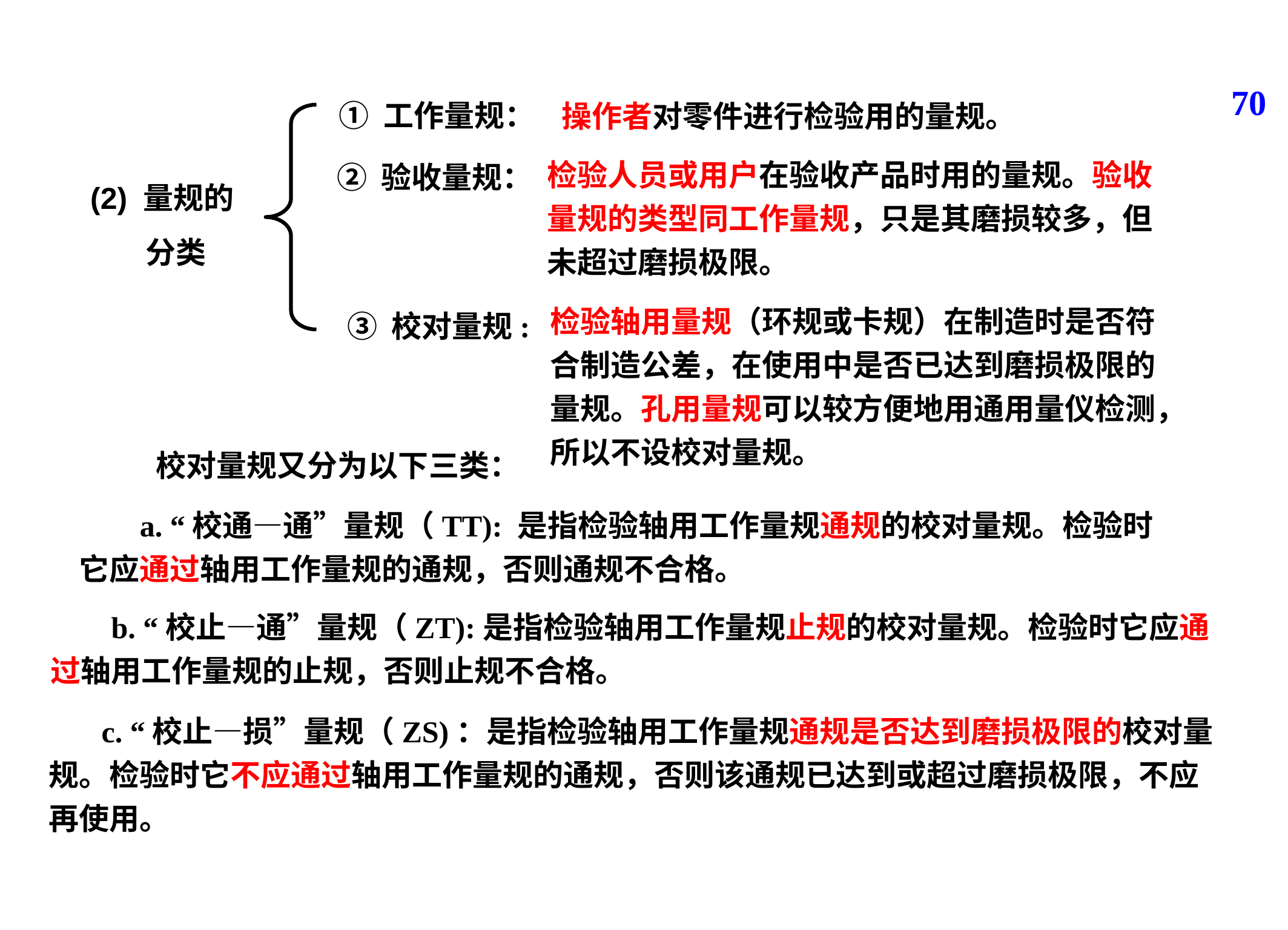

70
① 工作量规：
  操作者对零件进行检验用的量规。

(2) 量规的
       分类
检验人员或用户在验收产品时用的量规。验收量规的类型同工作量规，只是其磨损较多，但未超过磨损极限。
② 验收量规：
检验轴用量规（环规或卡规）在制造时是否符合制造公差，在使用中是否已达到磨损极限的量规。孔用量规可以较方便地用通用量仪检测，所以不设校对量规。
③ 校对量规:
校对量规又分为以下三类：
        a. “校通—通”量规（TT): 是指检验轴用工作量规通规的校对量规。检验时它应通过轴用工作量规的通规，否则通规不合格。
        b. “校止—通”量规（ZT):是指检验轴用工作量规止规的校对量规。检验时它应通过轴用工作量规的止规，否则止规不合格。
       c. “校止—损”量规（ZS)：是指检验轴用工作量规通规是否达到磨损极限的校对量规。检验时它不应通过轴用工作量规的通规，否则该通规已达到或超过磨损极限，不应再使用。